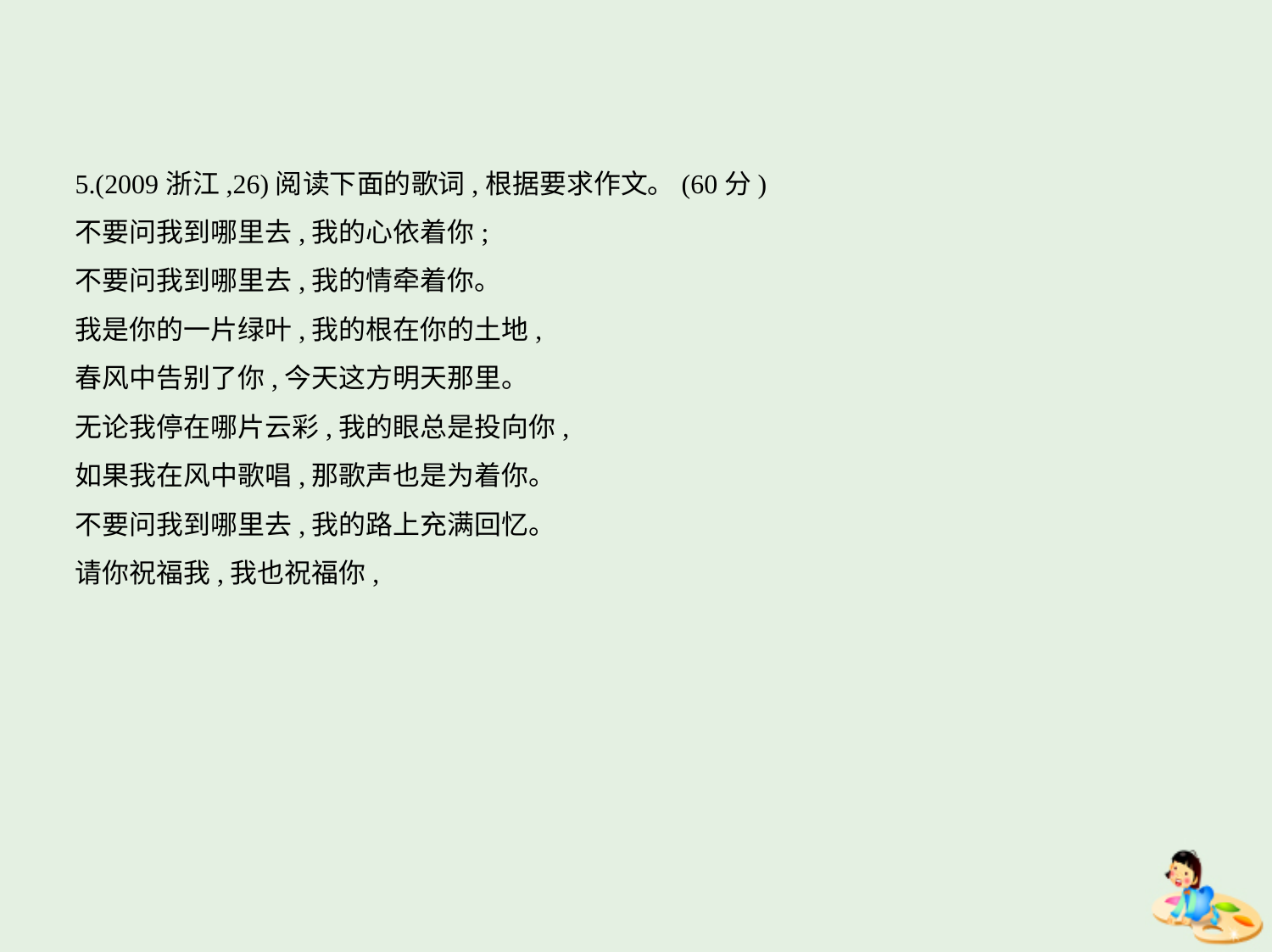

5.(2009浙江,26)阅读下面的歌词,根据要求作文。(60分)
不要问我到哪里去,我的心依着你;
不要问我到哪里去,我的情牵着你。
我是你的一片绿叶,我的根在你的土地,
春风中告别了你,今天这方明天那里。
无论我停在哪片云彩,我的眼总是投向你,
如果我在风中歌唱,那歌声也是为着你。
不要问我到哪里去,我的路上充满回忆。
请你祝福我,我也祝福你,